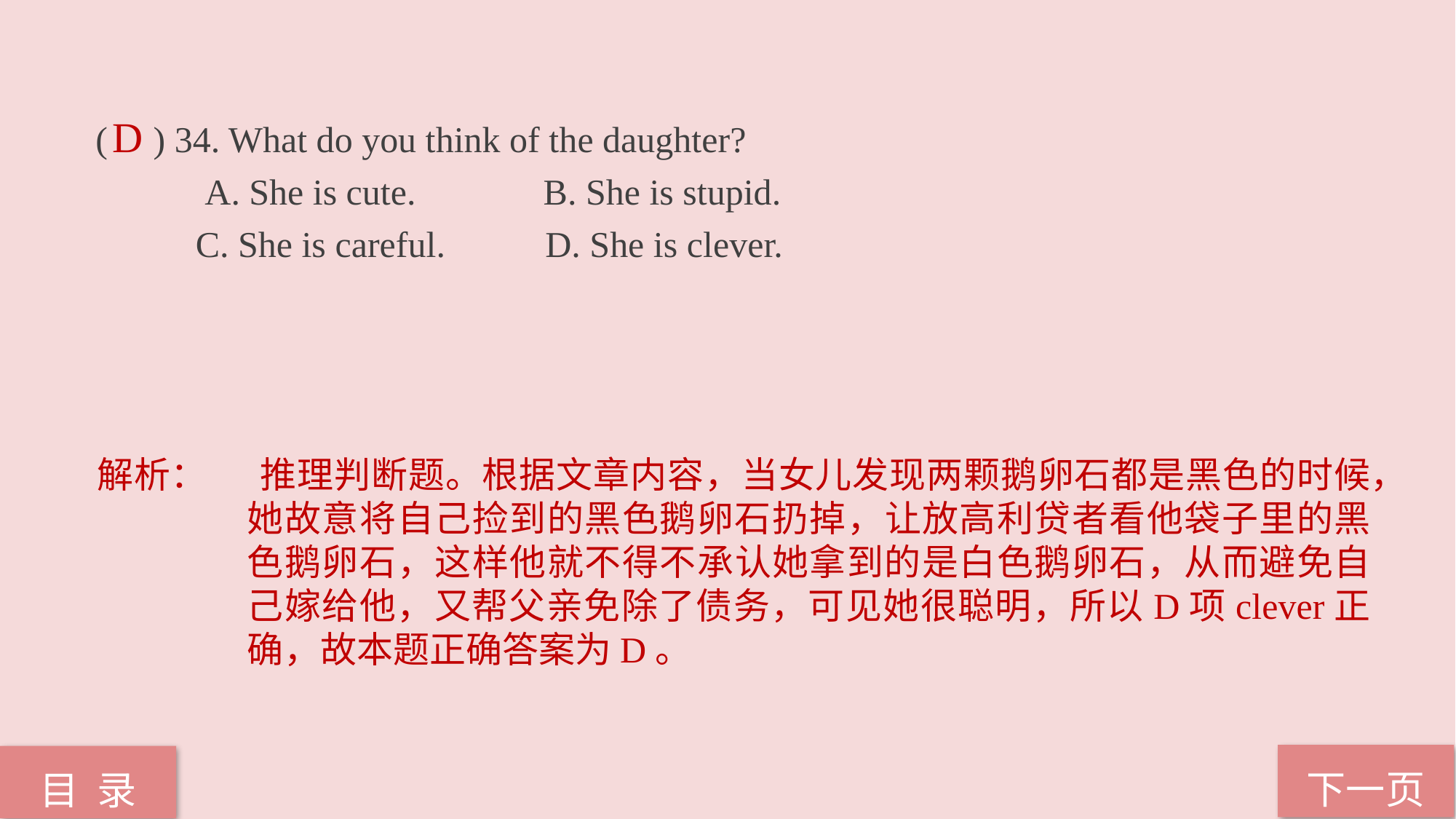

(     ) 34. What do you think of the daughter?
            A. She is cute.              B. She is stupid.
           C. She is careful.           D. She is clever.
D
解析：  	 推理判断题。根据文章内容，当女儿发现两颗鹅卵石都是黑色的时候，她故意将自己捡到的黑色鹅卵石扔掉，让放高利贷者看他袋子里的黑色鹅卵石，这样他就不得不承认她拿到的是白色鹅卵石，从而避免自己嫁给他，又帮父亲免除了债务，可见她很聪明，所以D项clever正确，故本题正确答案为D。